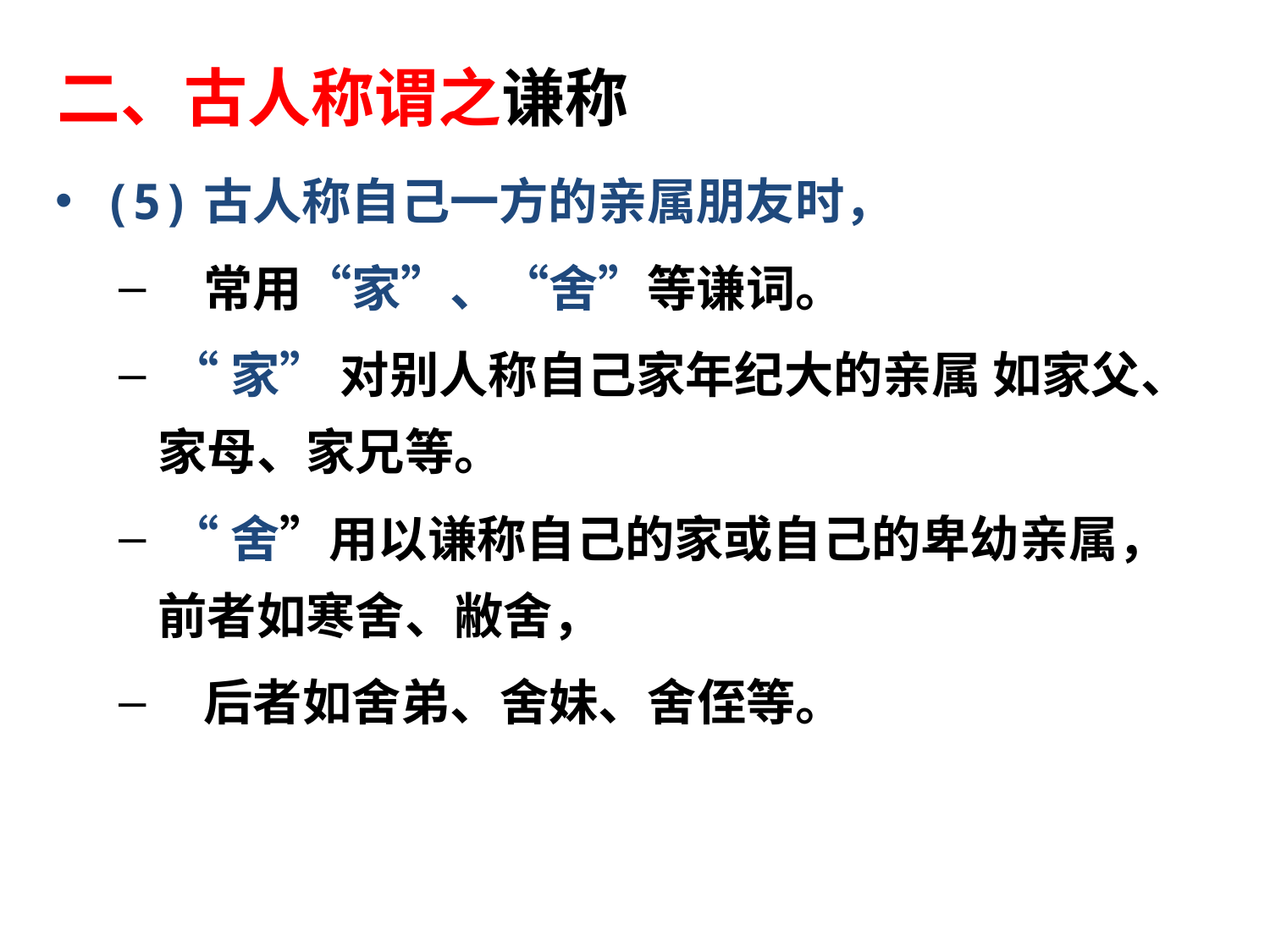

二、古人称谓之谦称
(5)古人称自己一方的亲属朋友时，
   常用“家”、“舍”等谦词。
 “家” 对别人称自己家年纪大的亲属 如家父、家母、家兄等。
 “舍”用以谦称自己的家或自己的卑幼亲属，前者如寒舍、敝舍，
   后者如舍弟、舍妹、舍侄等。